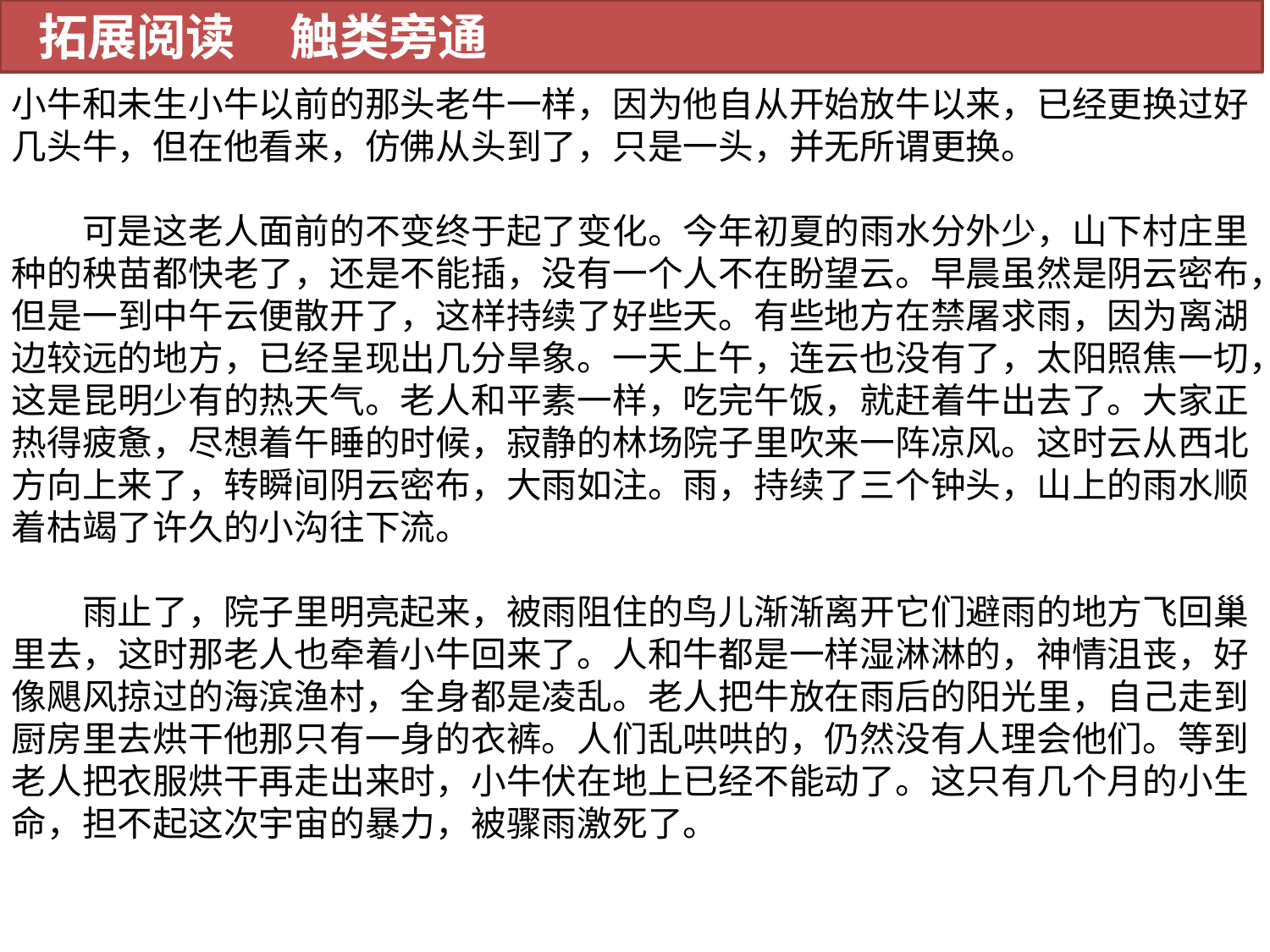

拓展阅读    触类旁通
小牛和未生小牛以前的那头老牛一样，因为他自从开始放牛以来，已经更换过好几头牛，但在他看来，仿佛从头到了，只是一头，并无所谓更换。

　　可是这老人面前的不变终于起了变化。今年初夏的雨水分外少，山下村庄里种的秧苗都快老了，还是不能插，没有一个人不在盼望云。早晨虽然是阴云密布，但是一到中午云便散开了，这样持续了好些天。有些地方在禁屠求雨，因为离湖边较远的地方，已经呈现出几分旱象。一天上午，连云也没有了，太阳照焦一切，这是昆明少有的热天气。老人和平素一样，吃完午饭，就赶着牛出去了。大家正热得疲惫，尽想着午睡的时候，寂静的林场院子里吹来一阵凉风。这时云从西北方向上来了，转瞬间阴云密布，大雨如注。雨，持续了三个钟头，山上的雨水顺着枯竭了许久的小沟往下流。

　　雨止了，院子里明亮起来，被雨阻住的鸟儿渐渐离开它们避雨的地方飞回巢里去，这时那老人也牵着小牛回来了。人和牛都是一样湿淋淋的，神情沮丧，好像飓风掠过的海滨渔村，全身都是凌乱。老人把牛放在雨后的阳光里，自己走到厨房里去烘干他那只有一身的衣裤。人们乱哄哄的，仍然没有人理会他们。等到老人把衣服烘干再走出来时，小牛伏在地上已经不能动了。这只有几个月的小生命，担不起这次宇宙的暴力，被骤雨激死了。